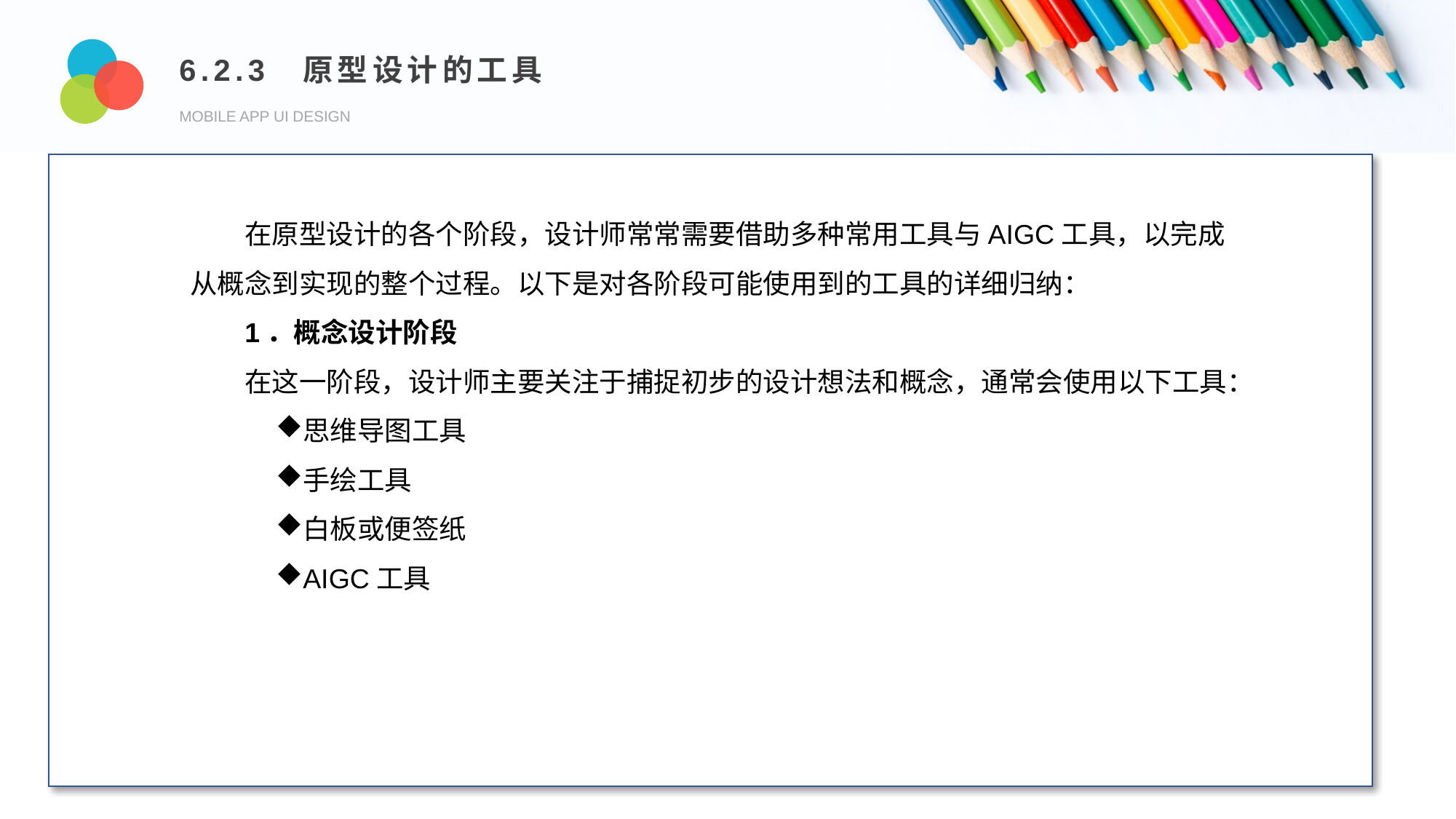

6.2.3  原型设计的工具
MOBILE APP UI DESIGN
Design and Production
在原型设计的各个阶段，设计师常常需要借助多种常用工具与AIGC工具，以完成从概念到实现的整个过程。以下是对各阶段可能使用到的工具的详细归纳：
1．概念设计阶段
在这一阶段，设计师主要关注于捕捉初步的设计想法和概念，通常会使用以下工具：
思维导图工具
手绘工具
白板或便签纸
AIGC工具